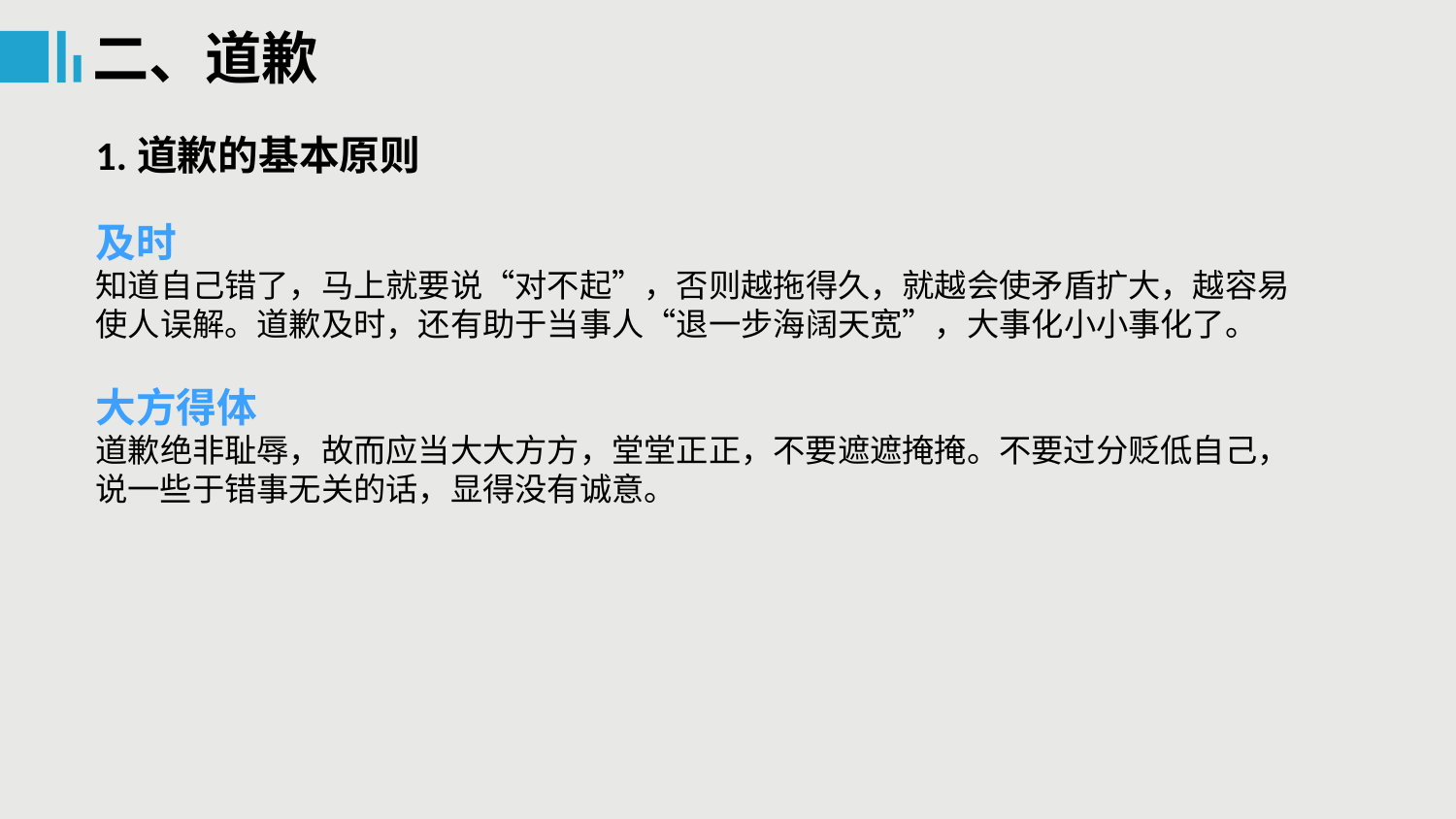

二、道歉

1.道歉的基本原则
及时
知道自己错了，马上就要说“对不起”，否则越拖得久，就越会使矛盾扩大，越容易使人误解。道歉及时，还有助于当事人“退一步海阔天宽”，大事化小小事化了。

大方得体
道歉绝非耻辱，故而应当大大方方，堂堂正正，不要遮遮掩掩。不要过分贬低自己，说一些于错事无关的话，显得没有诚意。